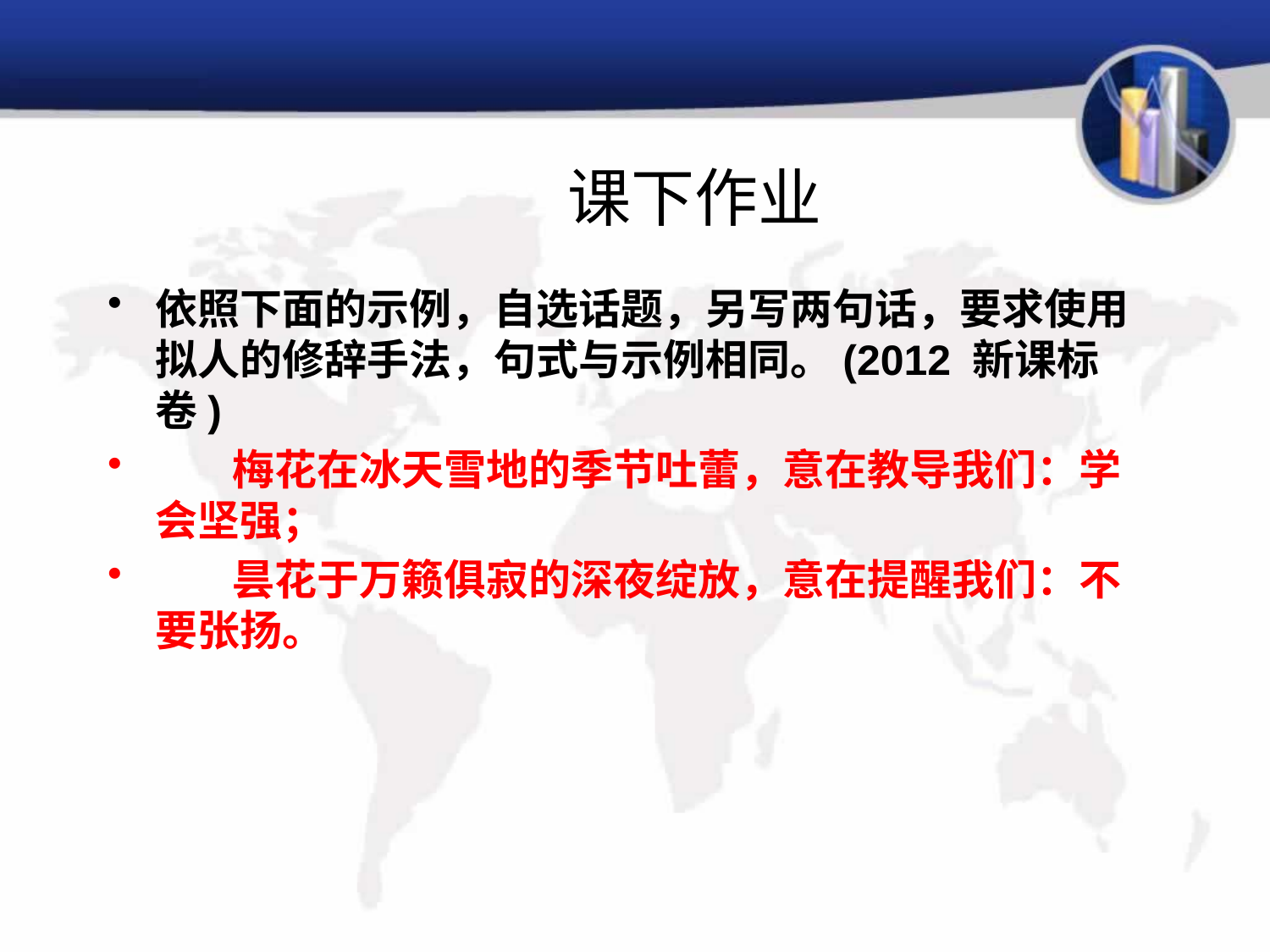

# 课下作业
依照下面的示例，自选话题，另写两句话，要求使用拟人的修辞手法，句式与示例相同。(2012 新课标卷)
       梅花在冰天雪地的季节吐蕾，意在教导我们：学会坚强；
       昙花于万籁俱寂的深夜绽放，意在提醒我们：不要张扬。